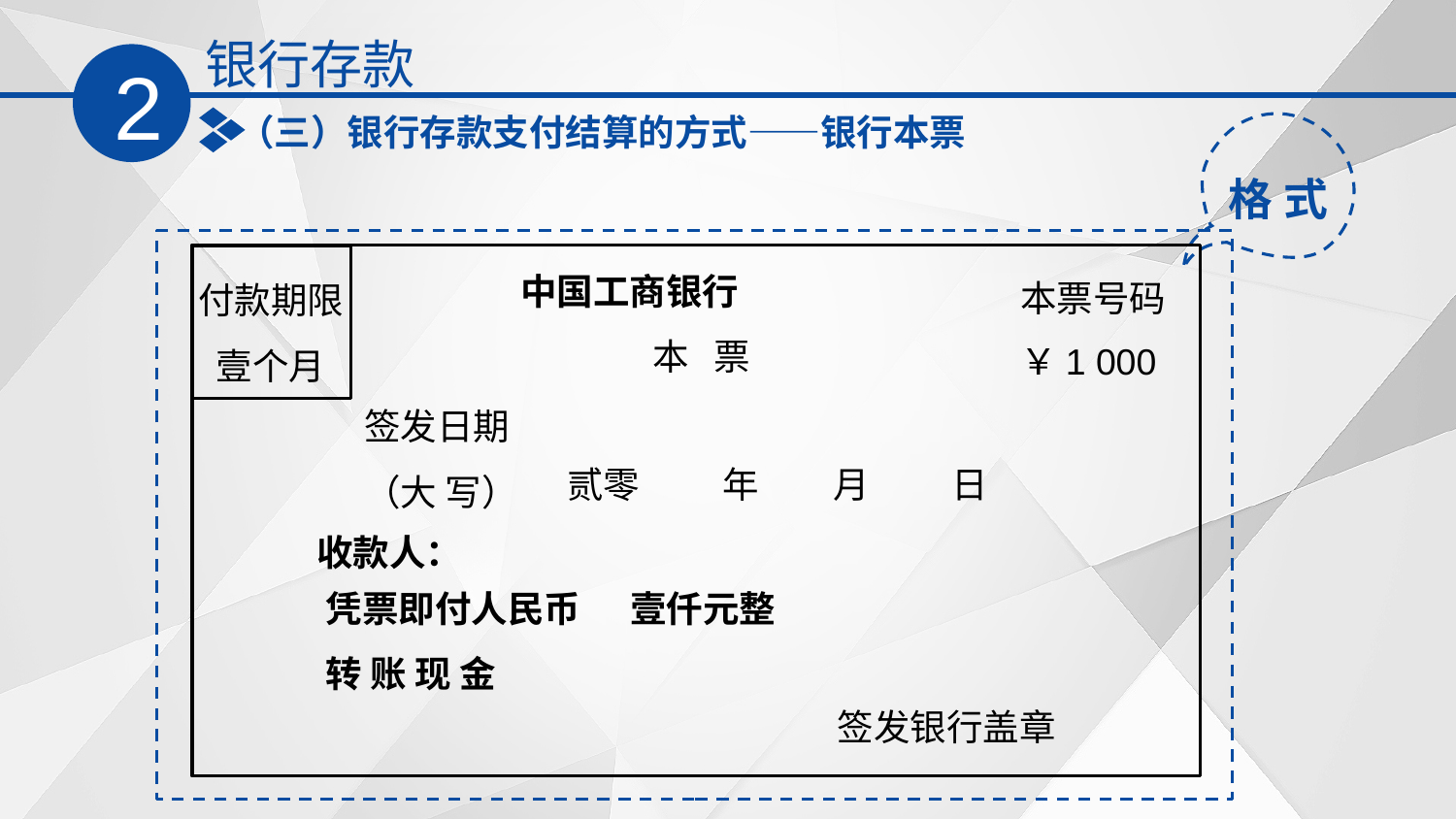

银行存款
2

（三）银行存款支付结算的方式——银行本票

格 式

中国工商银行
本   票

本票号码
付款期限
壹个月
￥1 000
签发日期
（大 写）
贰零          年         月          日
收款人：
凭票即付人民币      壹仟元整
转 账 现 金
签发银行盖章